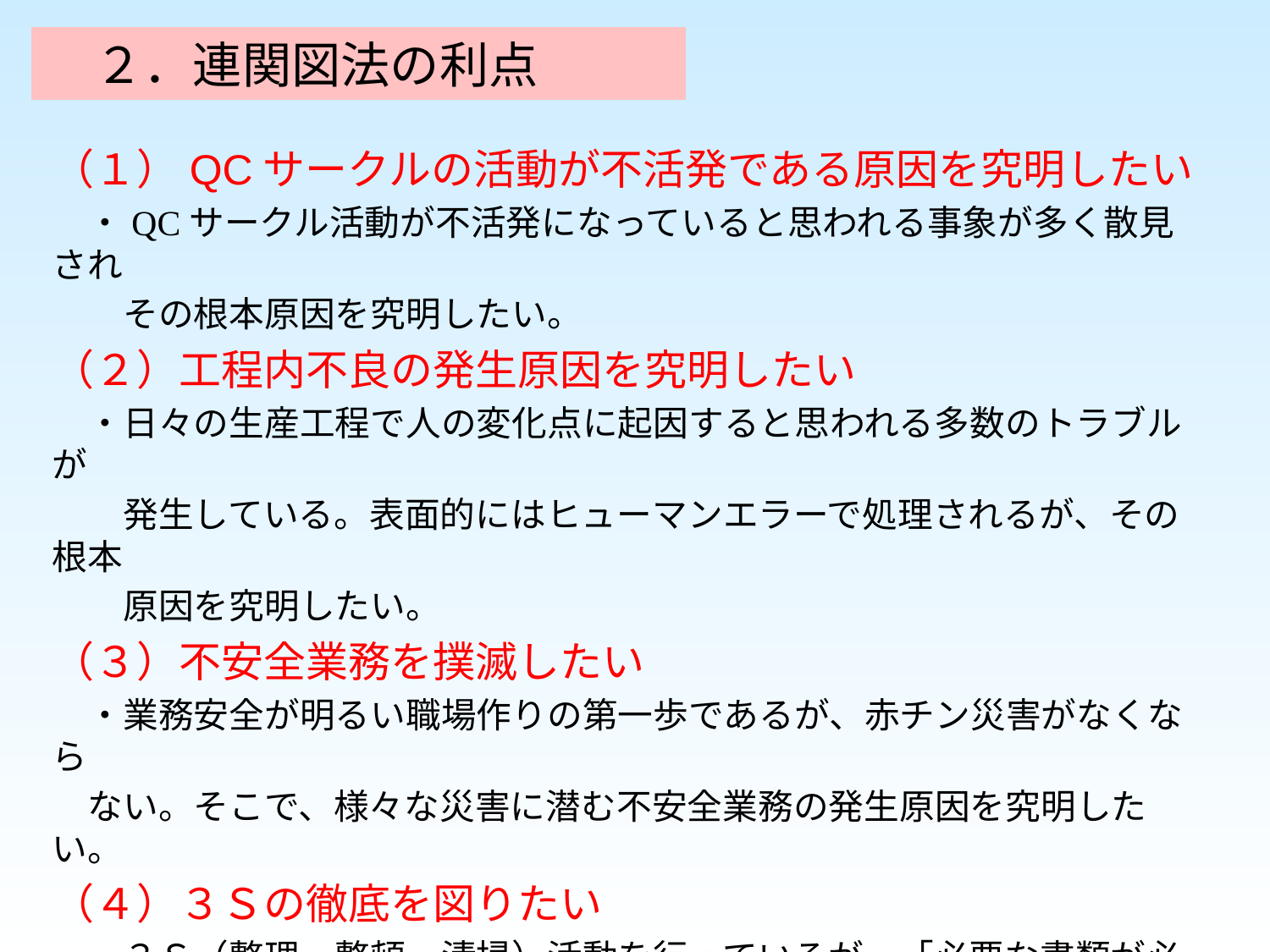

２．連関図法の利点
（１）QCサークルの活動が不活発である原因を究明したい
　・QCサークル活動が不活発になっていると思われる事象が多く散見され
　　その根本原因を究明したい。
（２）工程内不良の発生原因を究明したい
　・日々の生産工程で人の変化点に起因すると思われる多数のトラブルが
　　発生している。表面的にはヒューマンエラーで処理されるが、その根本
　　原因を究明したい。
（３）不安全業務を撲滅したい
　・業務安全が明るい職場作りの第一歩であるが、赤チン災害がなくなら
　ない。そこで、様々な災害に潜む不安全業務の発生原因を究明したい。
（４）３Ｓの徹底を図りたい
　・３Ｓ（整理・整頓・清掃）活動を行っているが、「必要な書類が必要な時に
　有るべき場所に無い」といった問題が後を絶たない。そこで、このような
　状況に共通する根本原因を究明したい。